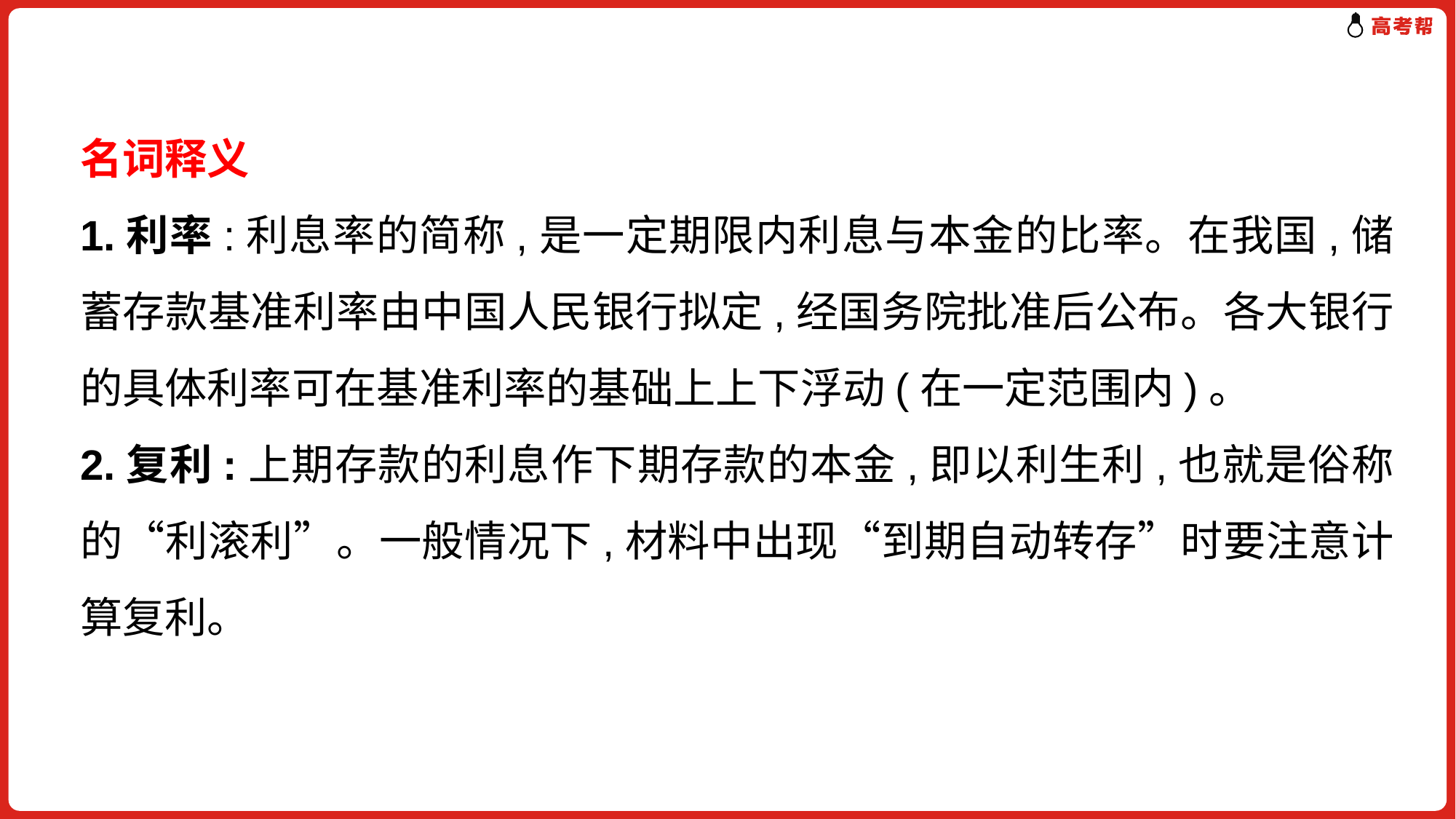

名词释义
1.利率:利息率的简称,是一定期限内利息与本金的比率。在我国,储蓄存款基准利率由中国人民银行拟定,经国务院批准后公布。各大银行的具体利率可在基准利率的基础上上下浮动(在一定范围内)。
2.复利:上期存款的利息作下期存款的本金,即以利生利,也就是俗称的“利滚利”。一般情况下,材料中出现“到期自动转存”时要注意计算复利。